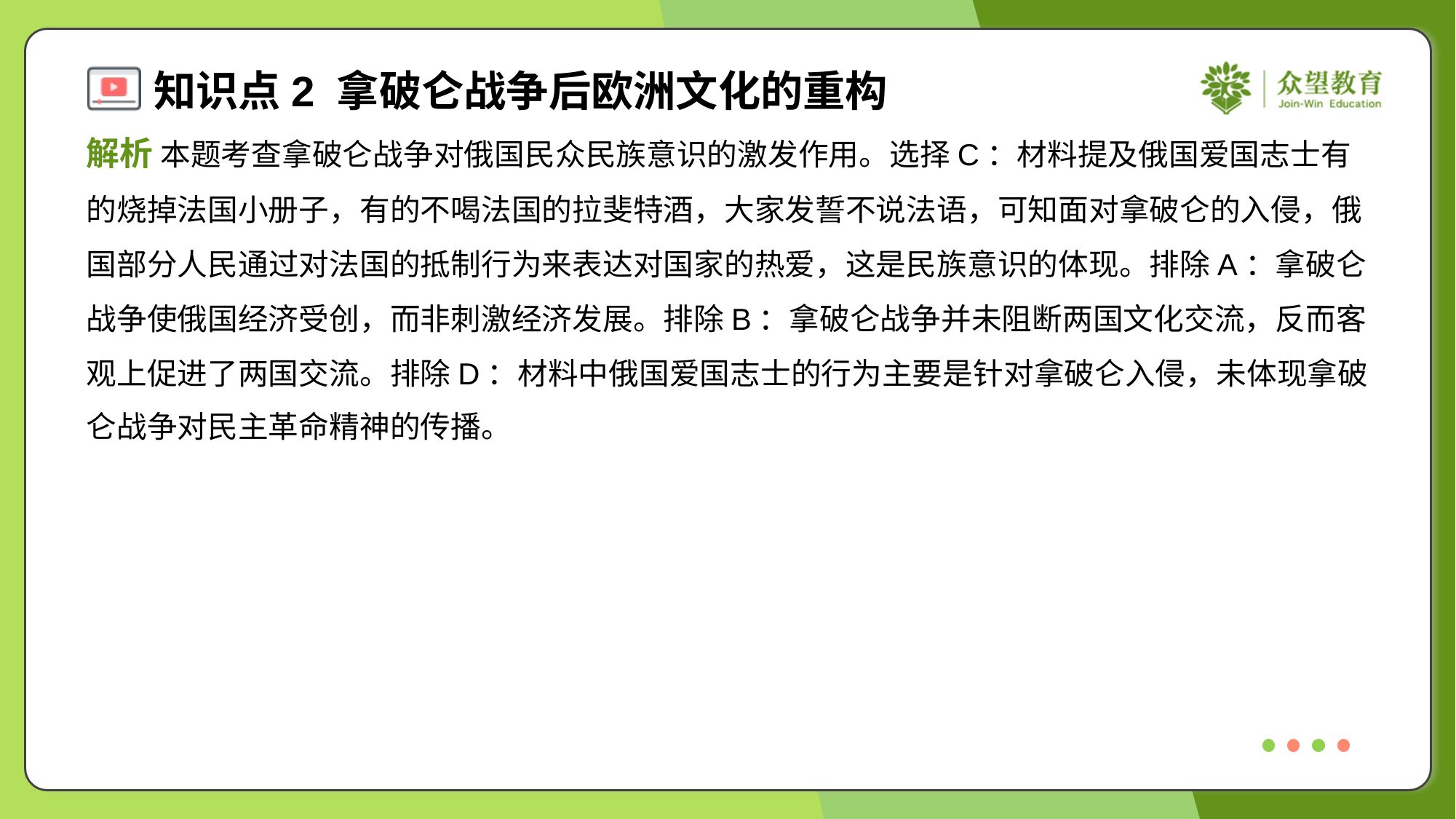

解析 本题考查拿破仑战争对俄国民众民族意识的激发作用。选择C：材料提及俄国爱国志士有
的烧掉法国小册子，有的不喝法国的拉斐特酒，大家发誓不说法语，可知面对拿破仑的入侵，俄
国部分人民通过对法国的抵制行为来表达对国家的热爱，这是民族意识的体现。排除A：拿破仑
战争使俄国经济受创，而非刺激经济发展。排除B：拿破仑战争并未阻断两国文化交流，反而客
观上促进了两国交流。排除D：材料中俄国爱国志士的行为主要是针对拿破仑入侵，未体现拿破
仑战争对民主革命精神的传播。